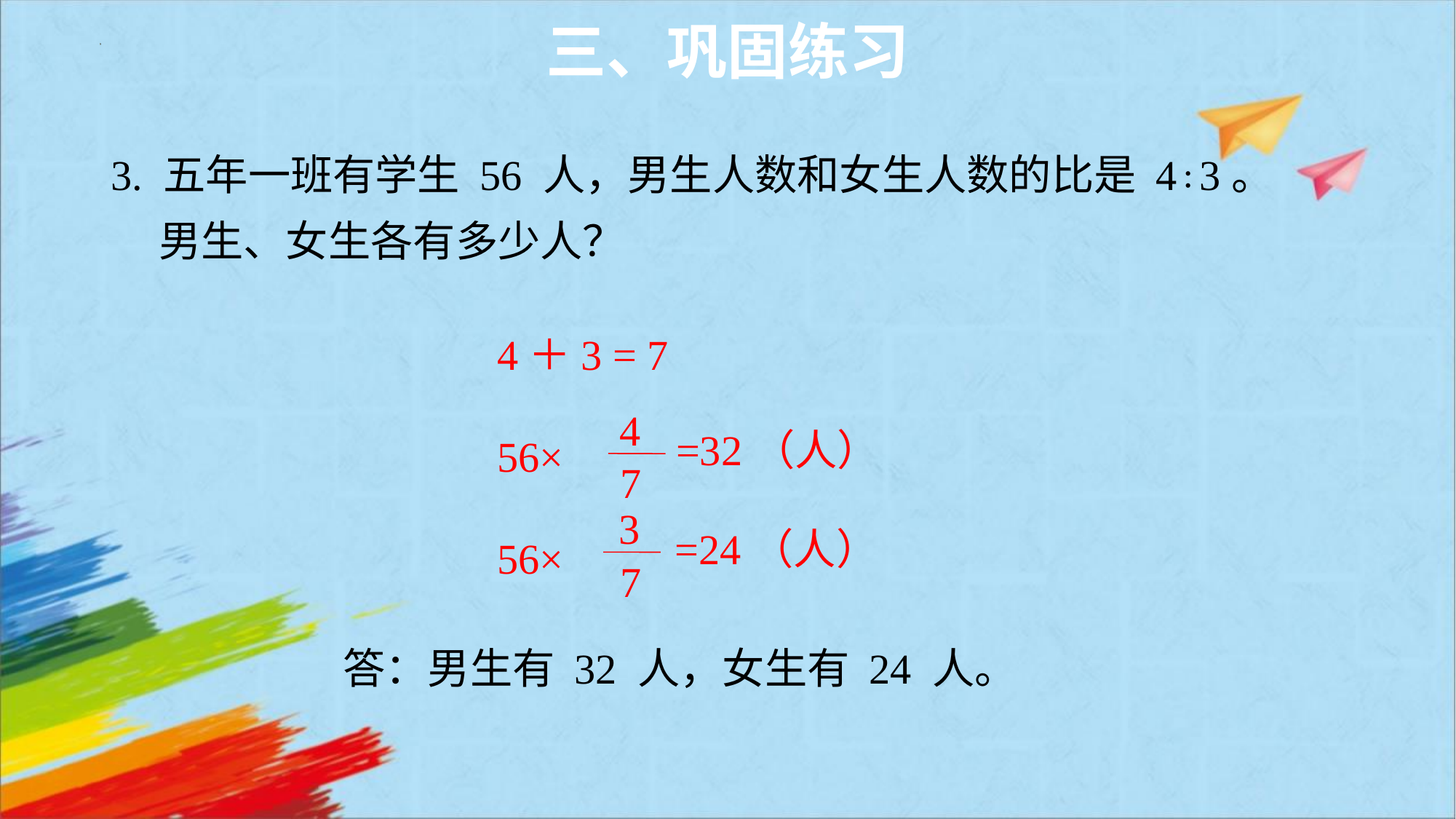

#
三、巩固练习
3. 五年一班有学生 56 人，男生人数和女生人数的比是 4∶3。
    男生、女生各有多少人？
4＋3 = 7

56×

56×
4
7

=32（人）
3
7

=24（人）
答：男生有 32 人，女生有 24 人。